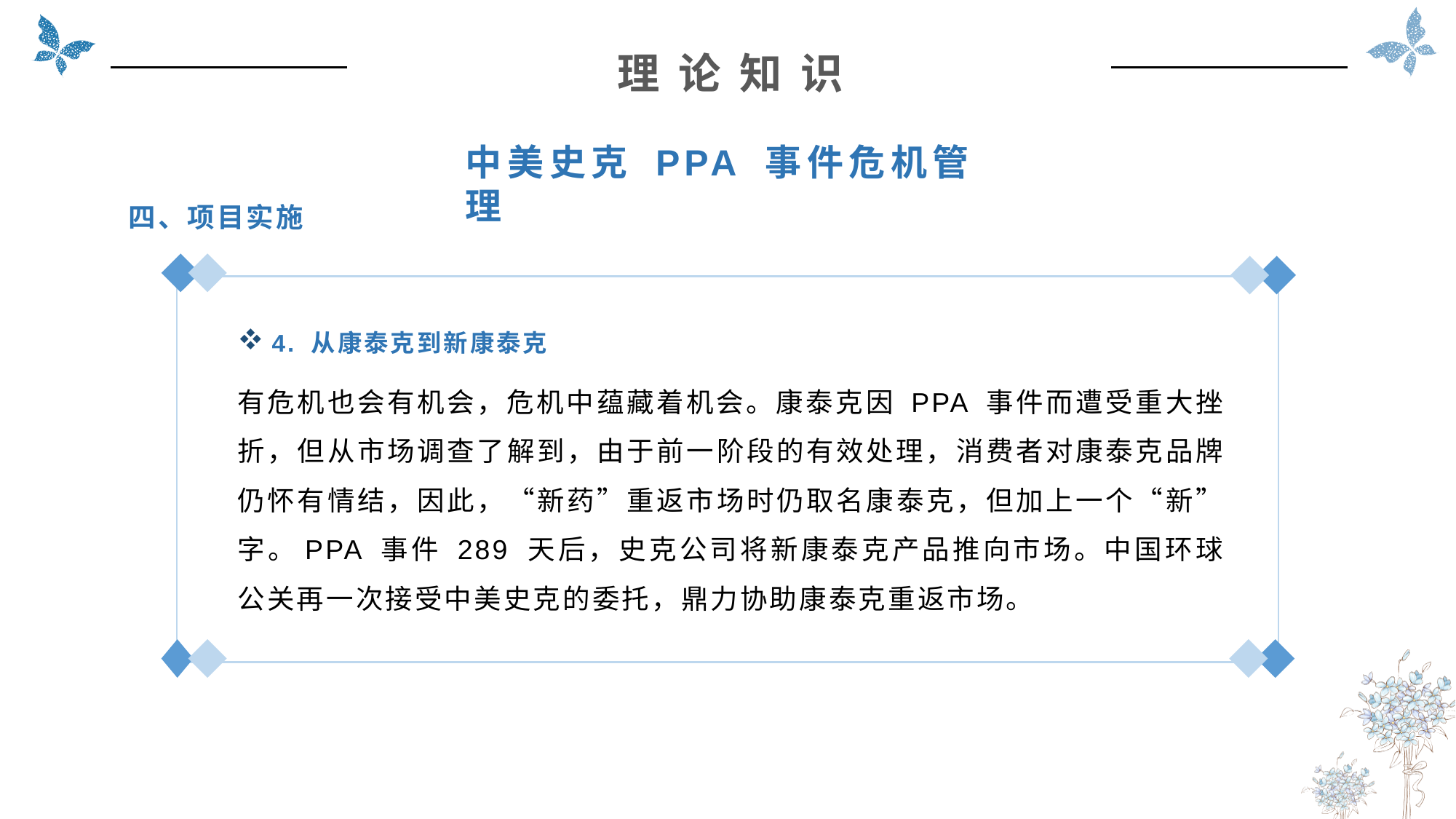

理 论 知 识
中美史克 PPA 事件危机管理
四、项目实施

4. 从康泰克到新康泰克
有危机也会有机会，危机中蕴藏着机会。康泰克因 PPA 事件而遭受重大挫折，但从市场调查了解到，由于前一阶段的有效处理，消费者对康泰克品牌仍怀有情结，因此，“新药”重返市场时仍取名康泰克，但加上一个“新”字。PPA 事件 289 天后，史克公司将新康泰克产品推向市场。中国环球公关再一次接受中美史克的委托，鼎力协助康泰克重返市场。